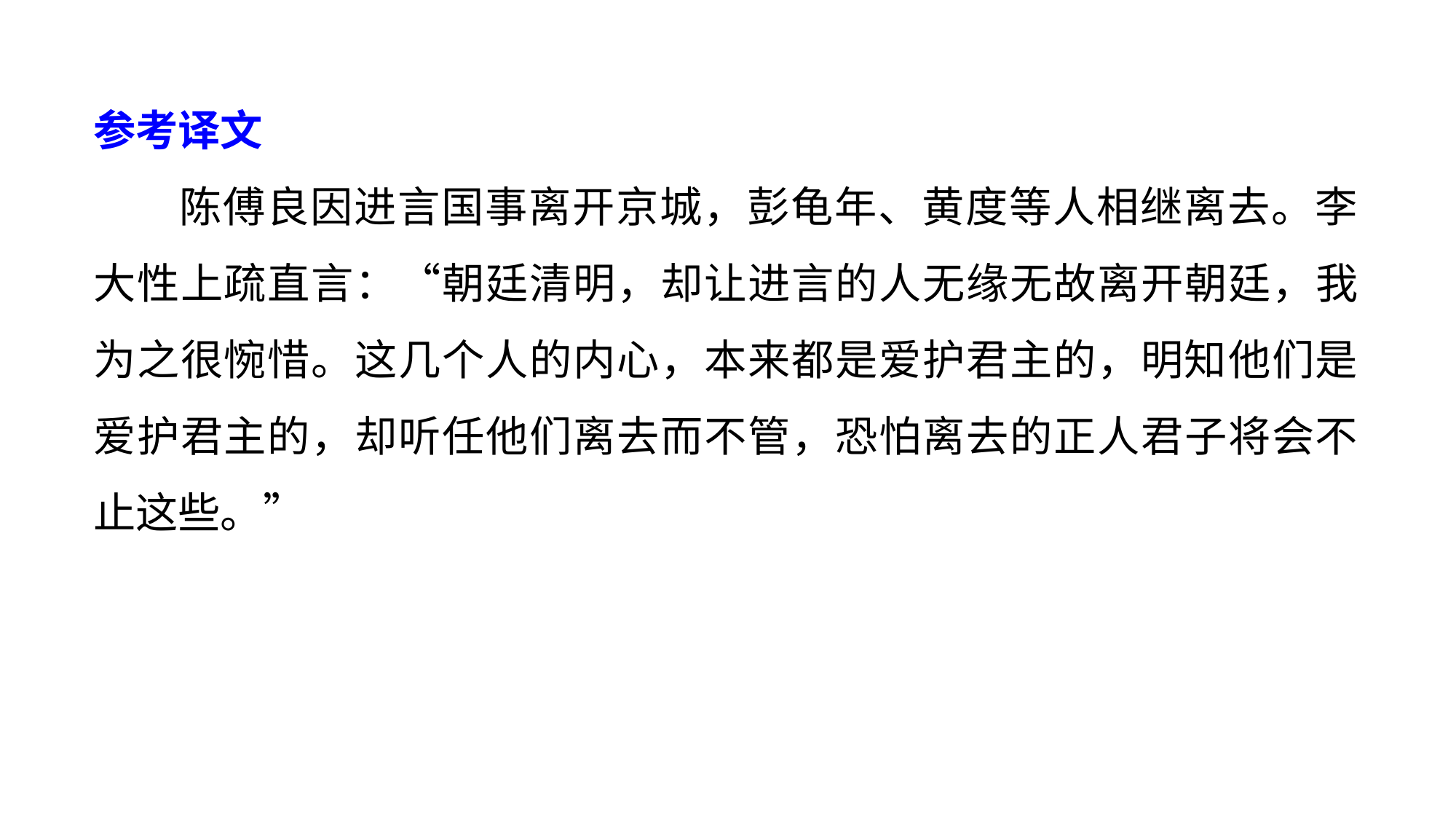

参考译文
陈傅良因进言国事离开京城，彭龟年、黄度等人相继离去。李大性上疏直言：“朝廷清明，却让进言的人无缘无故离开朝廷，我为之很惋惜。这几个人的内心，本来都是爱护君主的，明知他们是爱护君主的，却听任他们离去而不管，恐怕离去的正人君子将会不止这些。”